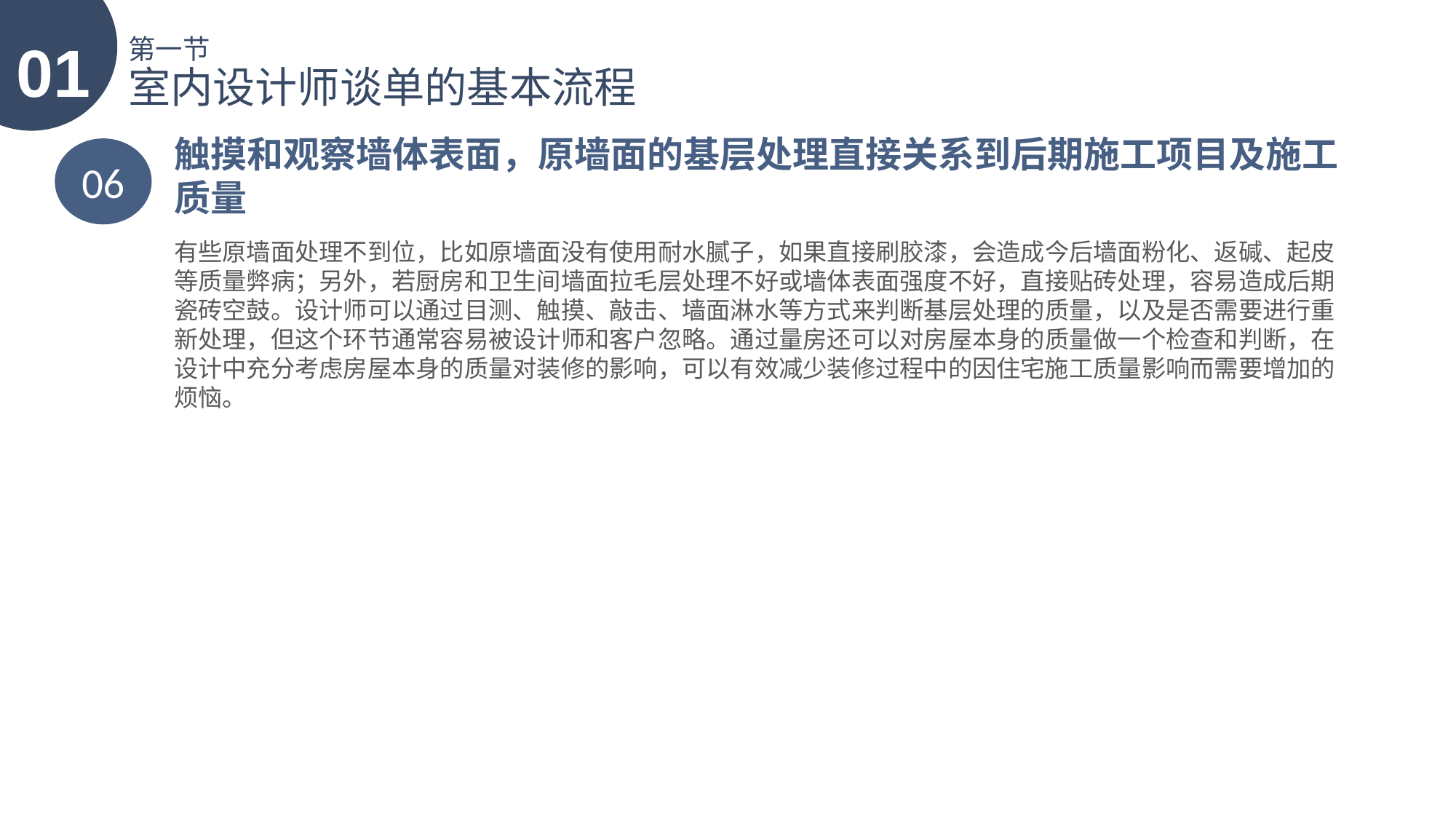

01
第一节
室内设计师谈单的基本流程
触摸和观察墙体表面，原墙面的基层处理直接关系到后期施工项目及施工质量
06
有些原墙面处理不到位，比如原墙面没有使用耐水腻子，如果直接刷胶漆，会造成今后墙面粉化、返碱、起皮等质量弊病；另外，若厨房和卫生间墙面拉毛层处理不好或墙体表面强度不好，直接贴砖处理，容易造成后期瓷砖空鼓。设计师可以通过目测、触摸、敲击、墙面淋水等方式来判断基层处理的质量，以及是否需要进行重新处理，但这个环节通常容易被设计师和客户忽略。通过量房还可以对房屋本身的质量做一个检查和判断，在设计中充分考虑房屋本身的质量对装修的影响，可以有效减少装修过程中的因住宅施工质量影响而需要增加的烦恼。